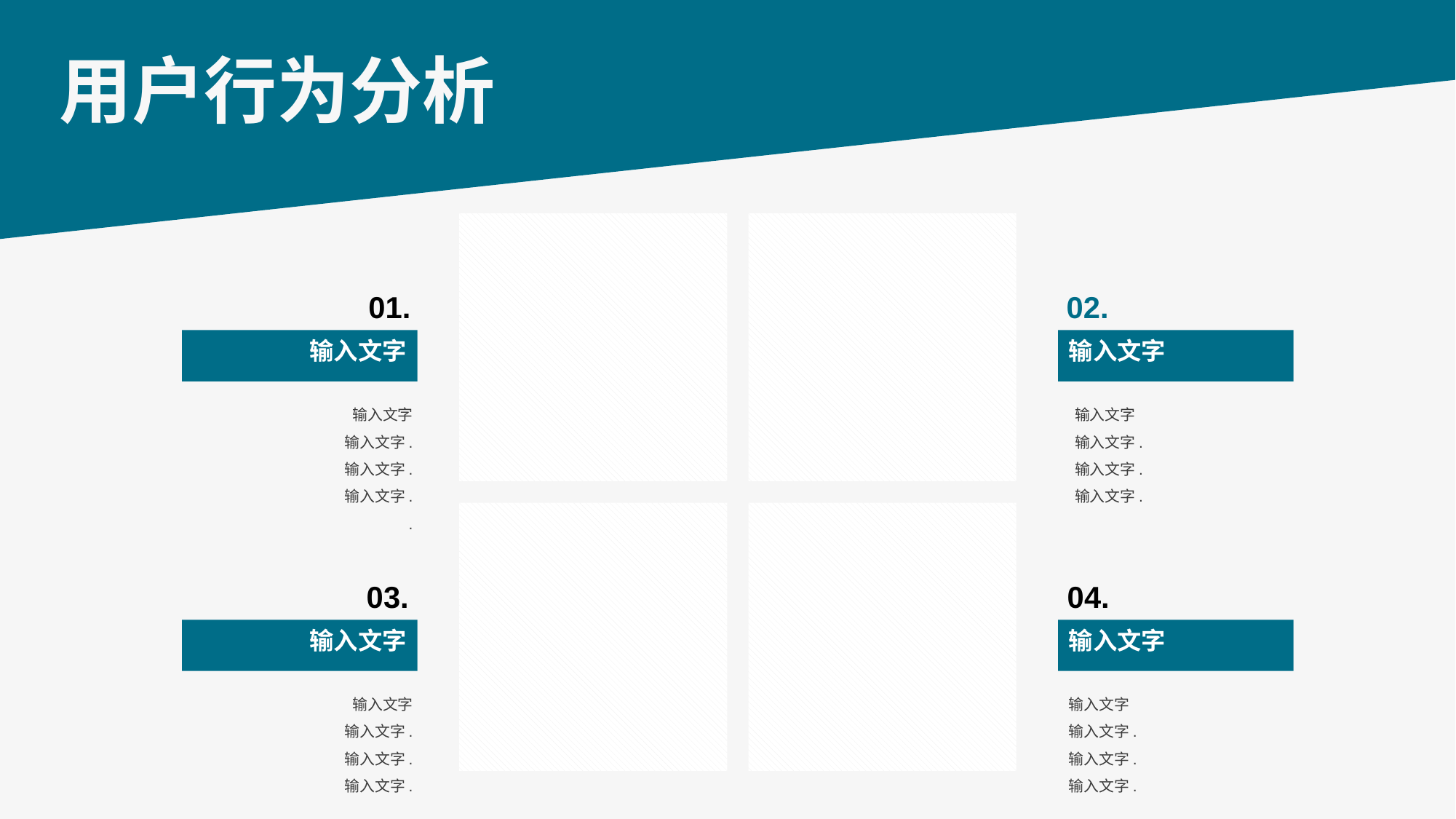

# 用户行为分析

01.
输入文字
输入文字
输入文字.
输入文字.
输入文字.
.
02.
输入文字
输入文字
输入文字.
输入文字.
输入文字.

03.
输入文字
输入文字
输入文字.
输入文字.
输入文字.
04.
输入文字
输入文字
输入文字.
输入文字.
输入文字.